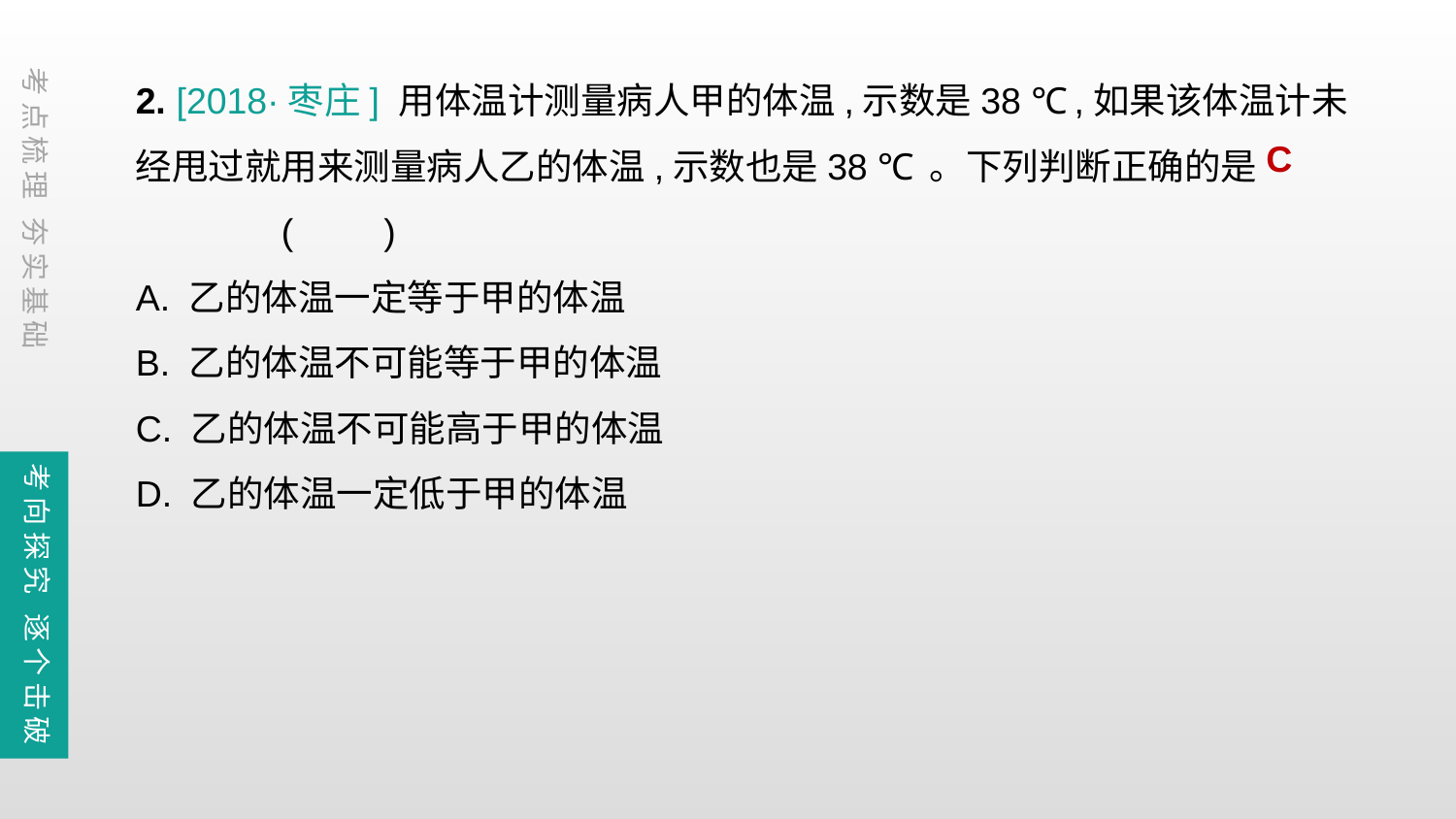

2. [2018·枣庄] 用体温计测量病人甲的体温,示数是38 ℃,如果该体温计未经甩过就用来测量病人乙的体温,示数也是38 ℃。下列判断正确的是		(　　)
A. 乙的体温一定等于甲的体温
B. 乙的体温不可能等于甲的体温
C. 乙的体温不可能高于甲的体温
D. 乙的体温一定低于甲的体温
考点梳理 夯实基础
C

考向探究 逐个击破